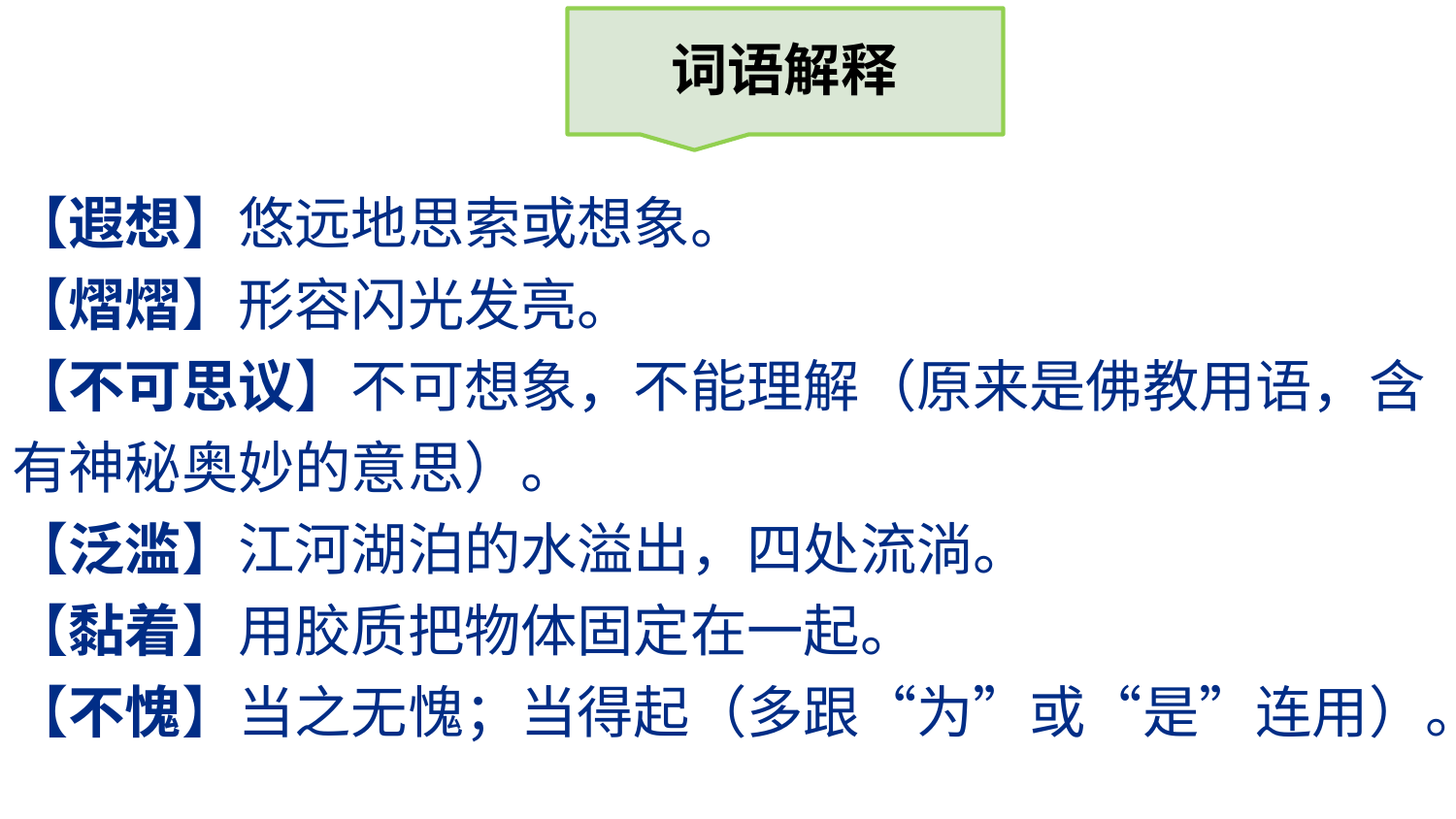

词语解释
【遐想】悠远地思索或想象。
【熠熠】形容闪光发亮。
【不可思议】不可想象，不能理解（原来是佛教用语，含有神秘奥妙的意思）。
【泛滥】江河湖泊的水溢出，四处流淌。
【黏着】用胶质把物体固定在一起。
【不愧】当之无愧；当得起（多跟“为”或“是”连用）。